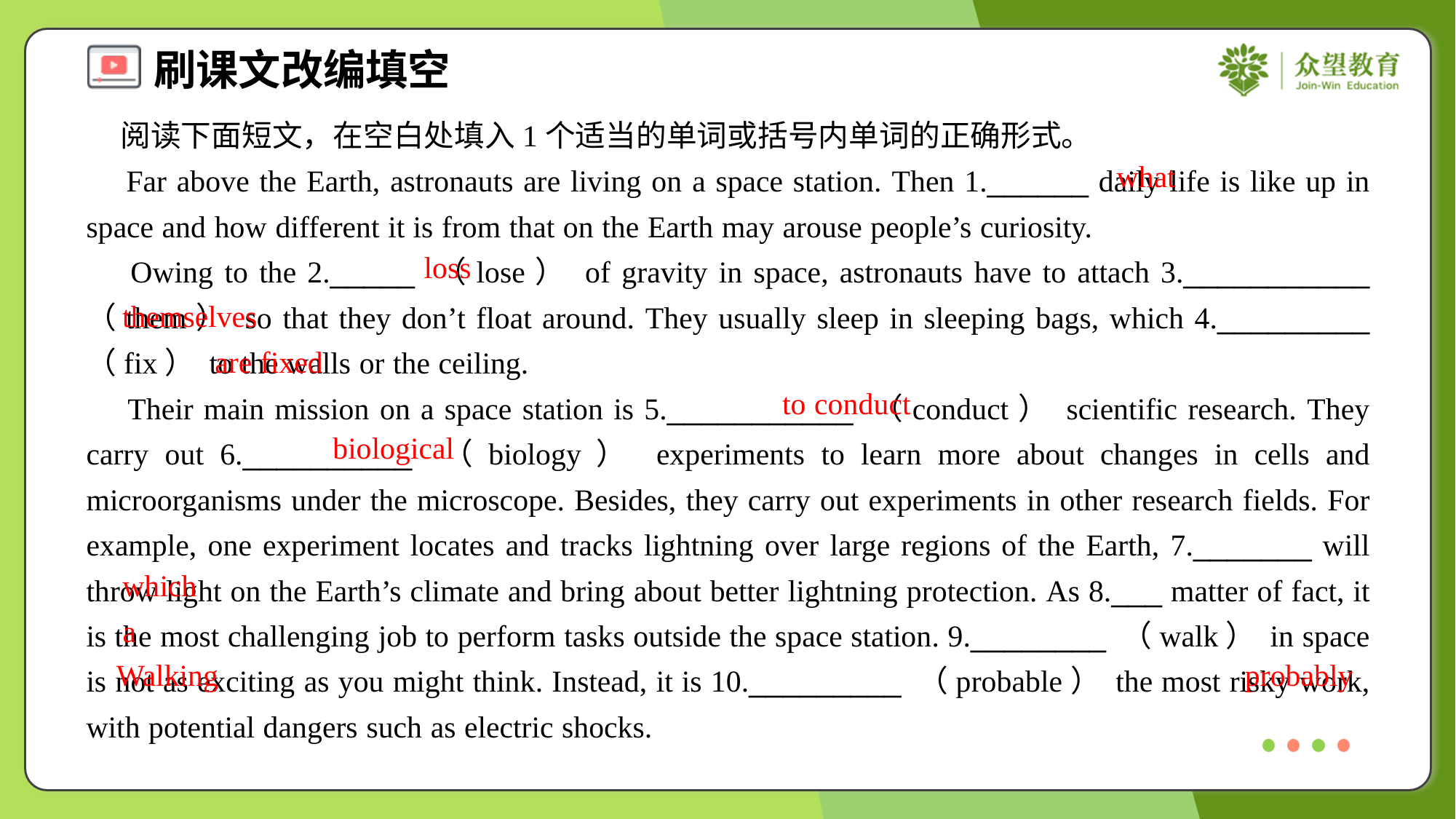

阅读下面短文，在空白处填入1个适当的单词或括号内单词的正确形式。
    Far above the Earth, astronauts are living on a space station. Then 1.______ daily life is like up in space and how different it is from that on the Earth may arouse people’s curiosity.
    Owing to the 2._____ （lose） of gravity in space, astronauts have to attach 3.___________ （them） so that they don’t float around. They usually sleep in sleeping bags, which 4._________ （fix） to the walls or the ceiling.
    Their main mission on a space station is 5.___________ （conduct） scientific research. They carry out 6.__________ （biology） experiments to learn more about changes in cells and microorganisms under the microscope. Besides, they carry out experiments in other research fields. For example, one experiment locates and tracks lightning over large regions of the Earth, 7._______ will throw light on the Earth’s climate and bring about better lightning protection. As 8.___ matter of fact, it is the most challenging job to perform tasks outside the space station. 9.________ （walk） in space is not as exciting as you might think. Instead, it is 10._________ （probable） the most risky work, with potential dangers such as electric shocks.
what
loss
themselves
are fixed
to conduct
biological
which
a
Walking
probably